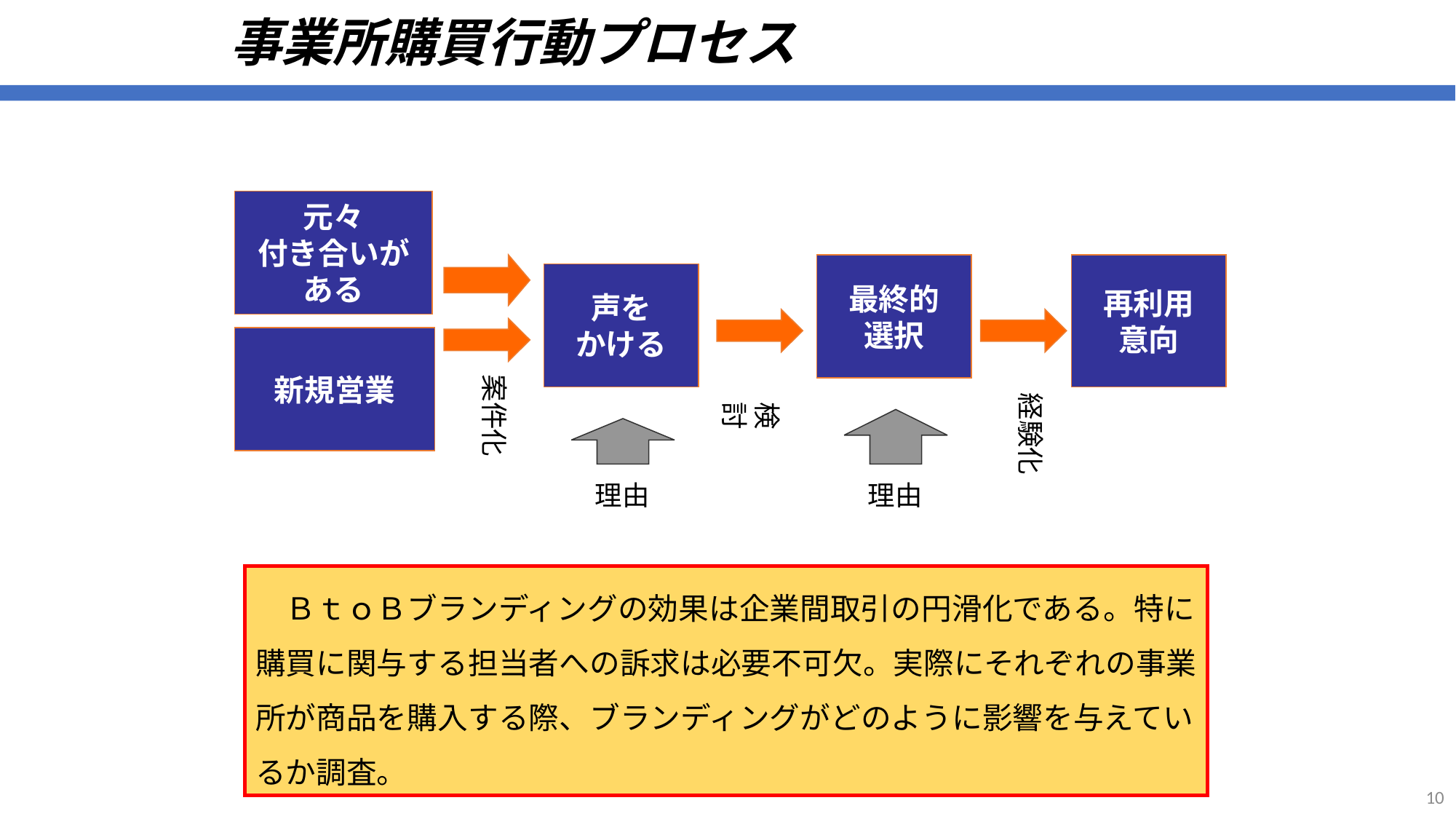

# 事業所購買行動プロセス
元々
付き合いが
ある
最終的
選択
再利用
意向

声を
かける

新規営業
案件化
経験化
検討

理由
理由
　ＢｔｏＢブランディングの効果は企業間取引の円滑化である。特に購買に関与する担当者への訴求は必要不可欠。実際にそれぞれの事業所が商品を購入する際、ブランディングがどのように影響を与えているか調査。
10